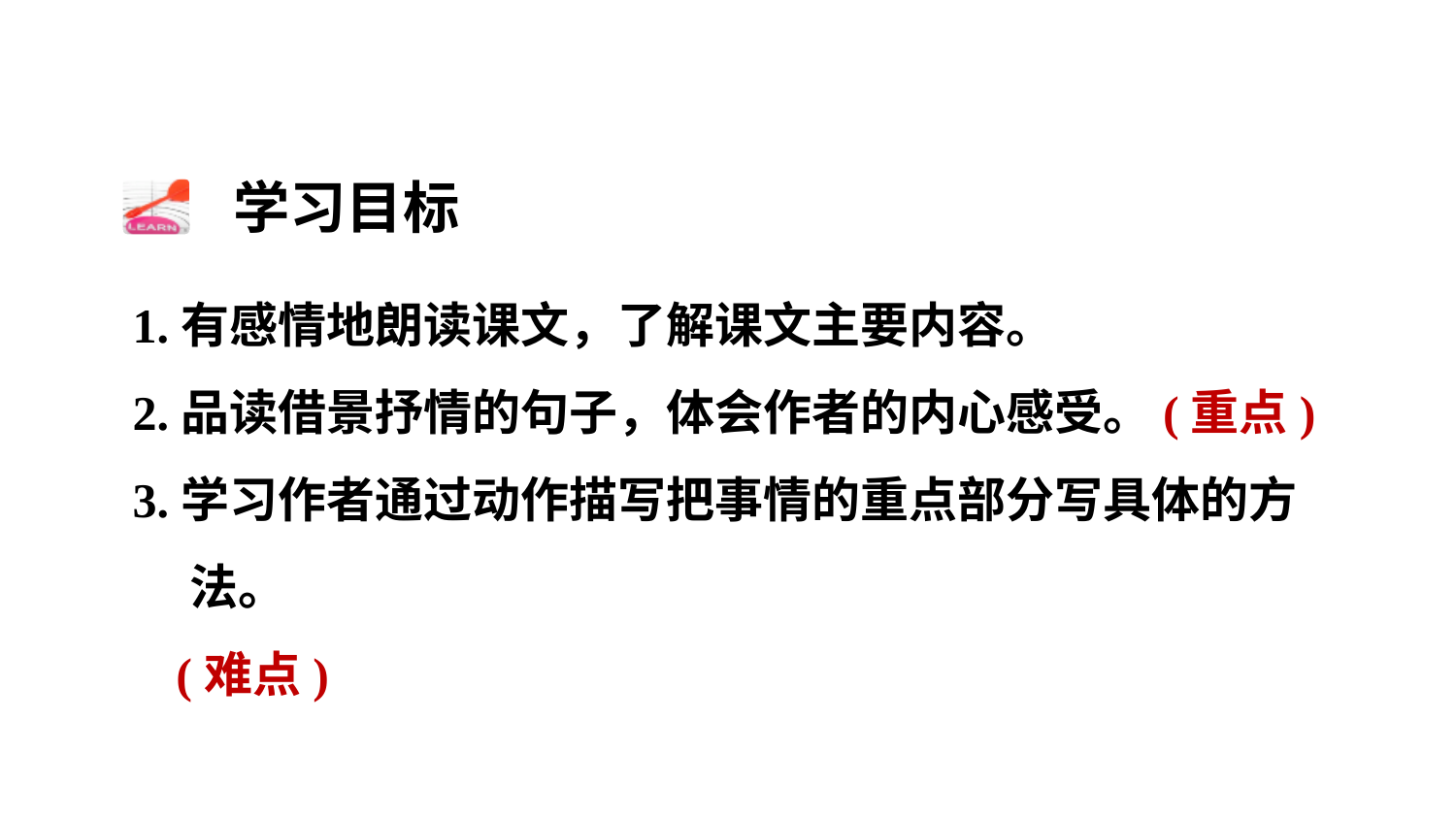

https://www.ypppt.com/
学习目标

1.有感情地朗读课文，了解课文主要内容。
2.品读借景抒情的句子，体会作者的内心感受。(重点)
3.学习作者通过动作描写把事情的重点部分写具体的方法。
(难点)